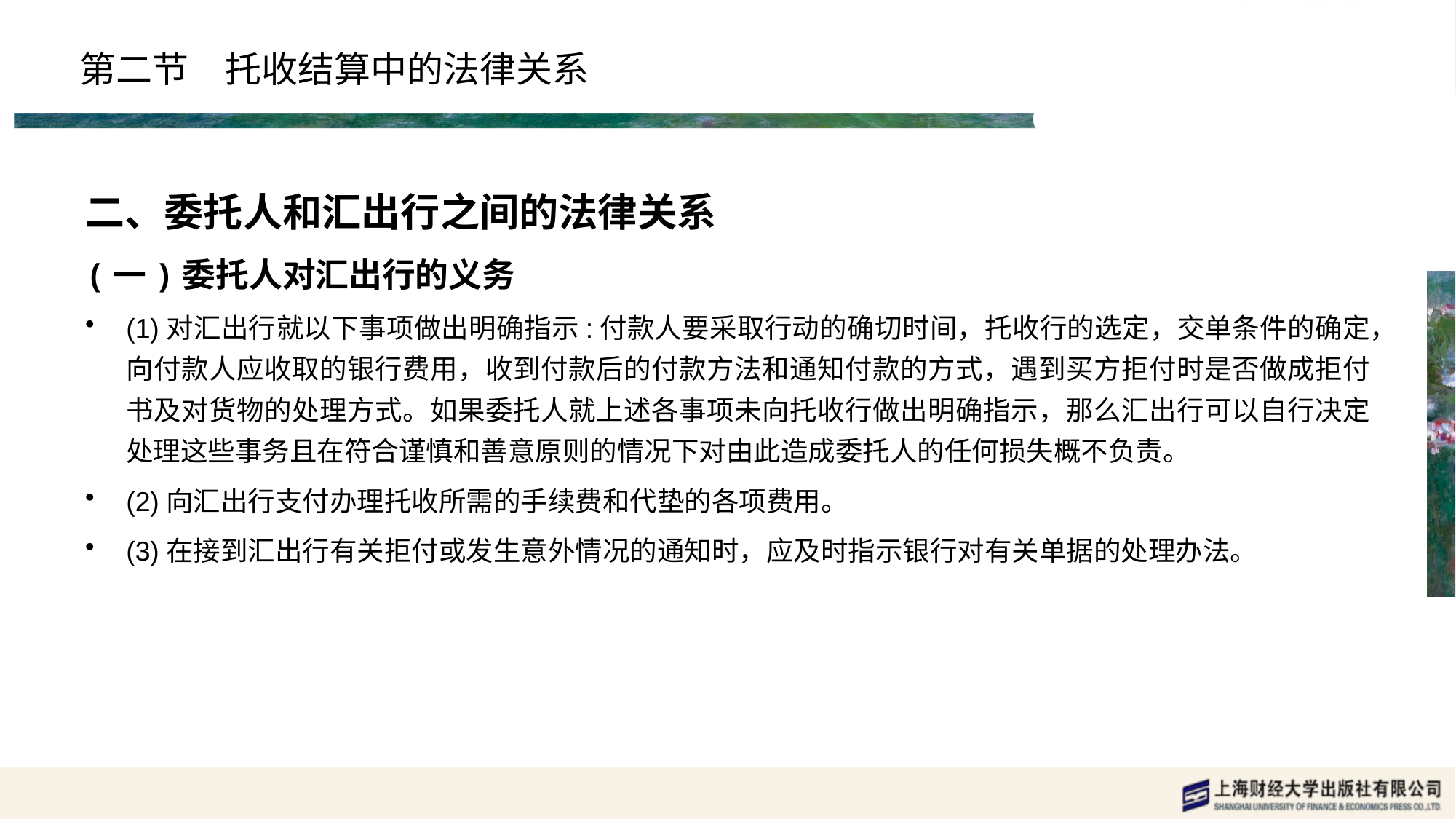

# 第二节　托收结算中的法律关系
二、委托人和汇出行之间的法律关系
(一)委托人对汇出行的义务
(1)对汇出行就以下事项做出明确指示:付款人要采取行动的确切时间，托收行的选定，交单条件的确定，向付款人应收取的银行费用，收到付款后的付款方法和通知付款的方式，遇到买方拒付时是否做成拒付书及对货物的处理方式。如果委托人就上述各事项未向托收行做出明确指示，那么汇出行可以自行决定处理这些事务且在符合谨慎和善意原则的情况下对由此造成委托人的任何损失概不负责。
(2)向汇出行支付办理托收所需的手续费和代垫的各项费用。
(3)在接到汇出行有关拒付或发生意外情况的通知时，应及时指示银行对有关单据的处理办法。